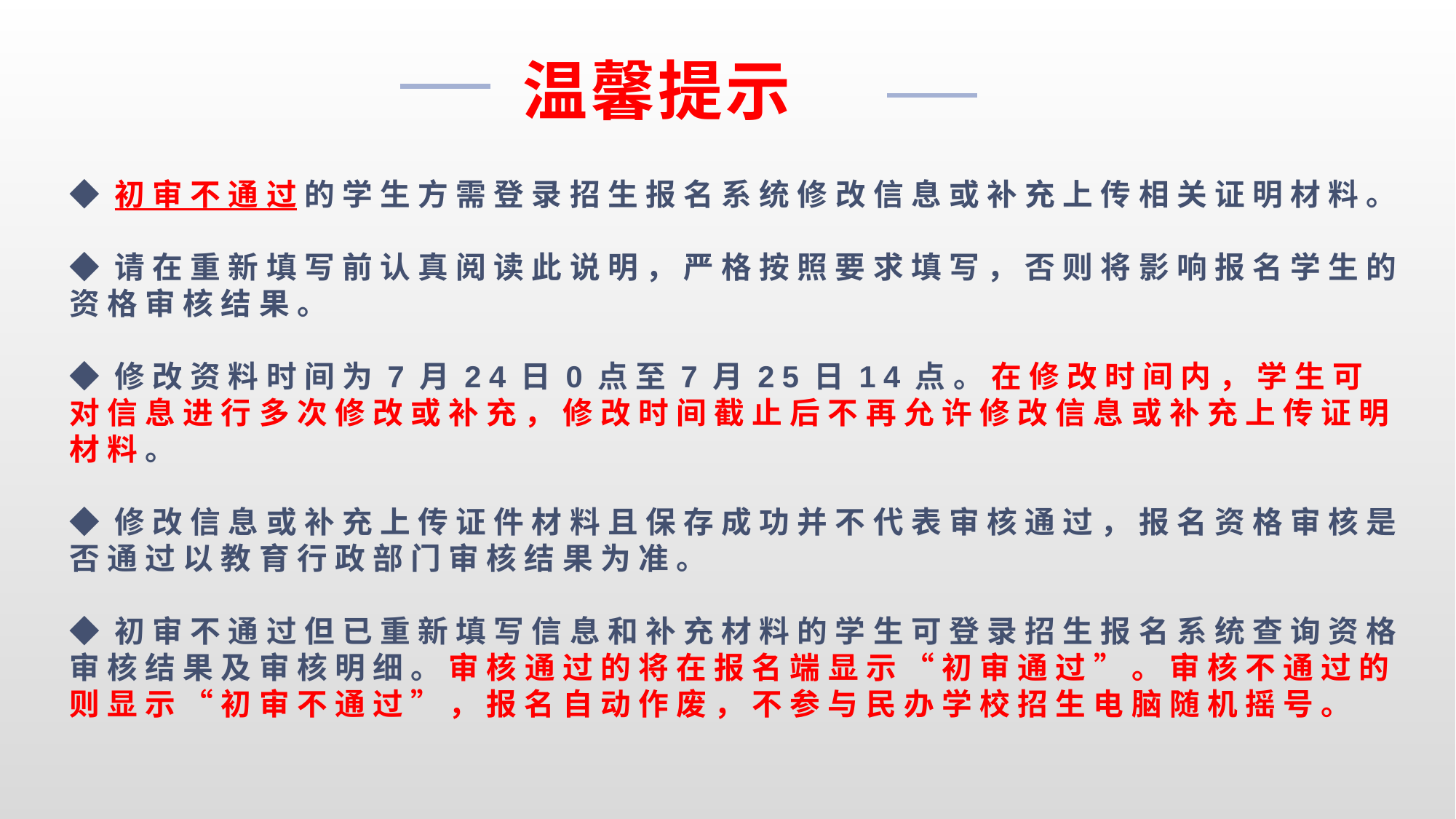

温馨提示
◆初审不通过的学生方需登录招生报名系统修改信息或补充上传相关证明材料。

◆请在重新填写前认真阅读此说明，严格按照要求填写，否则将影响报名学生的资格审核结果。

◆修改资料时间为7月24日0点至7月25日14点。在修改时间内，学生可对信息进行多次修改或补充，修改时间截止后不再允许修改信息或补充上传证明材料。

◆修改信息或补充上传证件材料且保存成功并不代表审核通过，报名资格审核是否通过以教育行政部门审核结果为准。

◆初审不通过但已重新填写信息和补充材料的学生可登录招生报名系统查询资格审核结果及审核明细。审核通过的将在报名端显示“初审通过”。审核不通过的则显示“初审不通过”，报名自动作废，不参与民办学校招生电脑随机摇号。